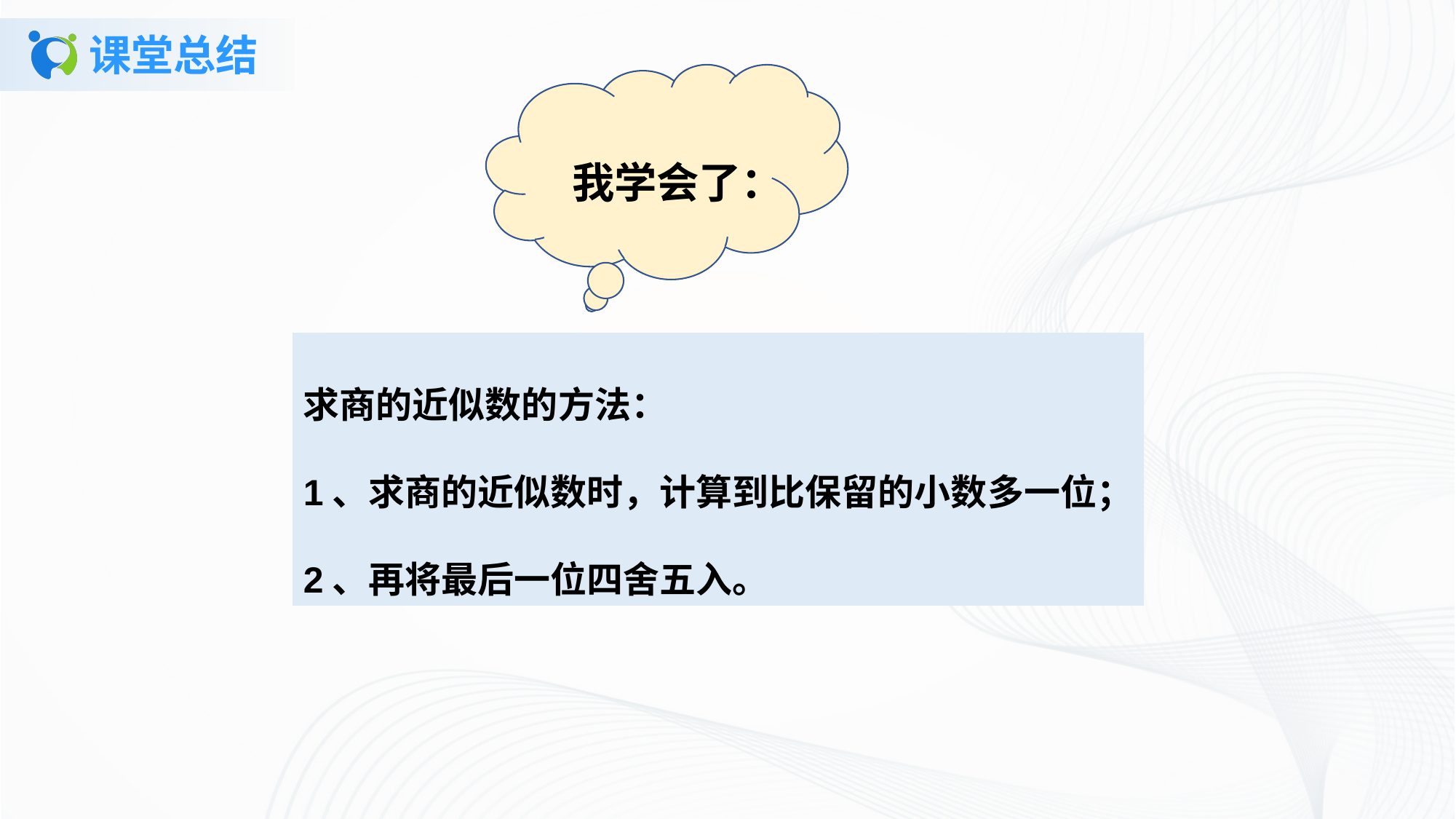

# 课堂总结

我学会了：
求商的近似数的方法：
1、求商的近似数时，计算到比保留的小数多一位；
2、再将最后一位四舍五入。